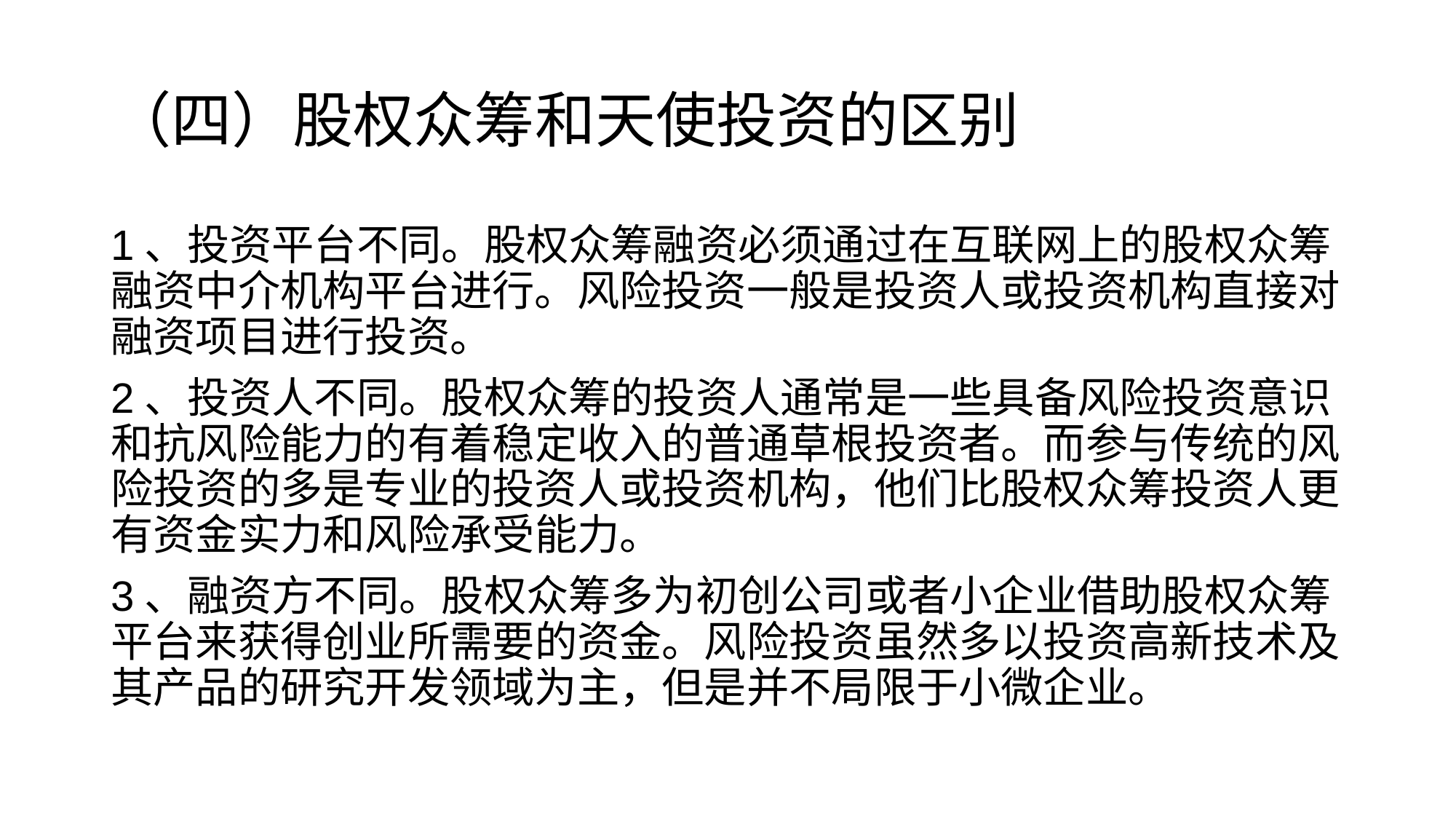

# （四）股权众筹和天使投资的区别
1、投资平台不同。股权众筹融资必须通过在互联网上的股权众筹融资中介机构平台进行。风险投资一般是投资人或投资机构直接对融资项目进行投资。
2、投资人不同。股权众筹的投资人通常是一些具备风险投资意识和抗风险能力的有着稳定收入的普通草根投资者。而参与传统的风险投资的多是专业的投资人或投资机构，他们比股权众筹投资人更有资金实力和风险承受能力。
3、融资方不同。股权众筹多为初创公司或者小企业借助股权众筹平台来获得创业所需要的资金。风险投资虽然多以投资高新技术及其产品的研究开发领域为主，但是并不局限于小微企业。